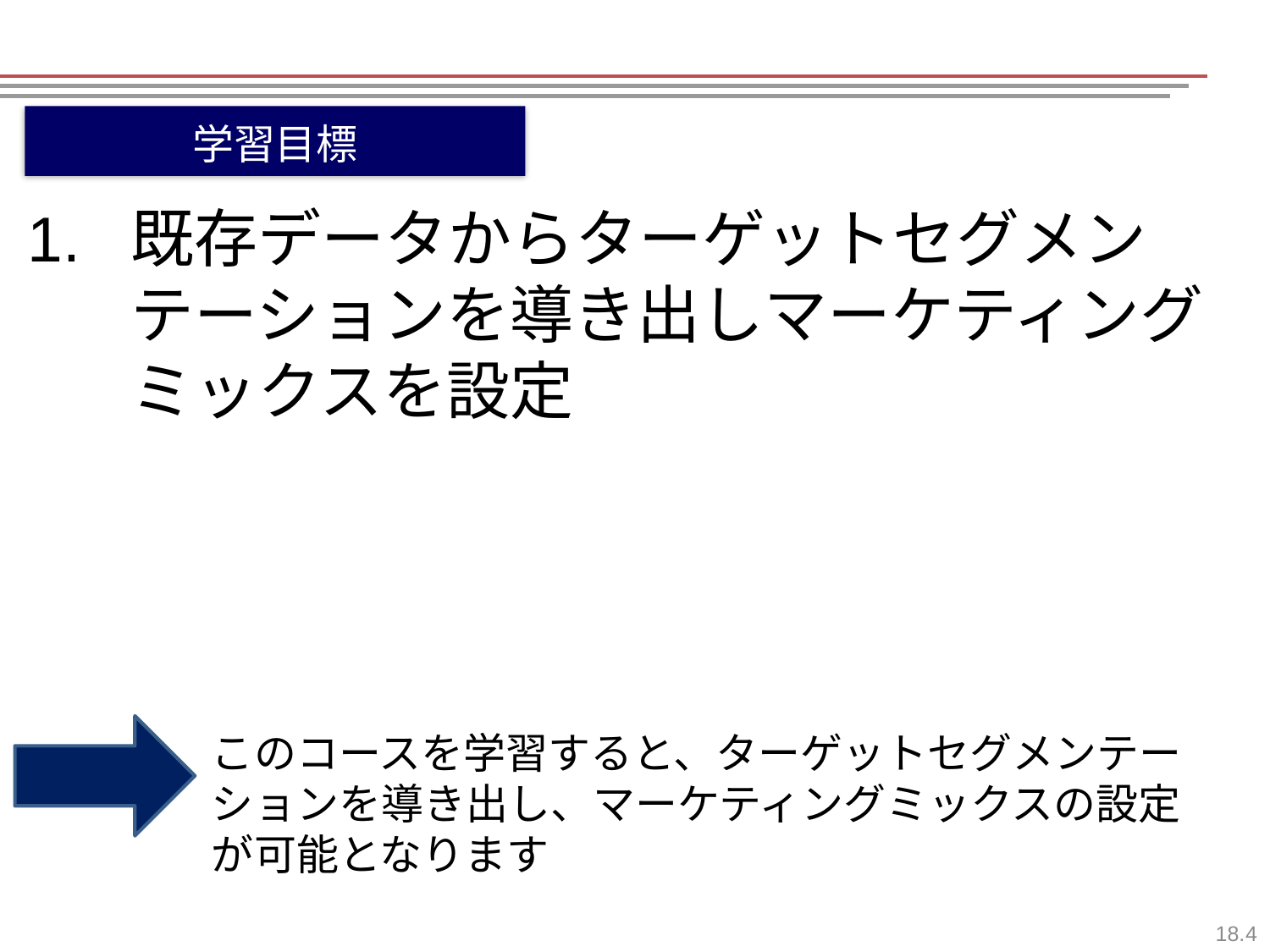

学習目標
既存データからターゲットセグメンテーションを導き出しマーケティングミックスを設定

このコースを学習すると、ターゲットセグメンテーションを導き出し、マーケティングミックスの設定が可能となります
4